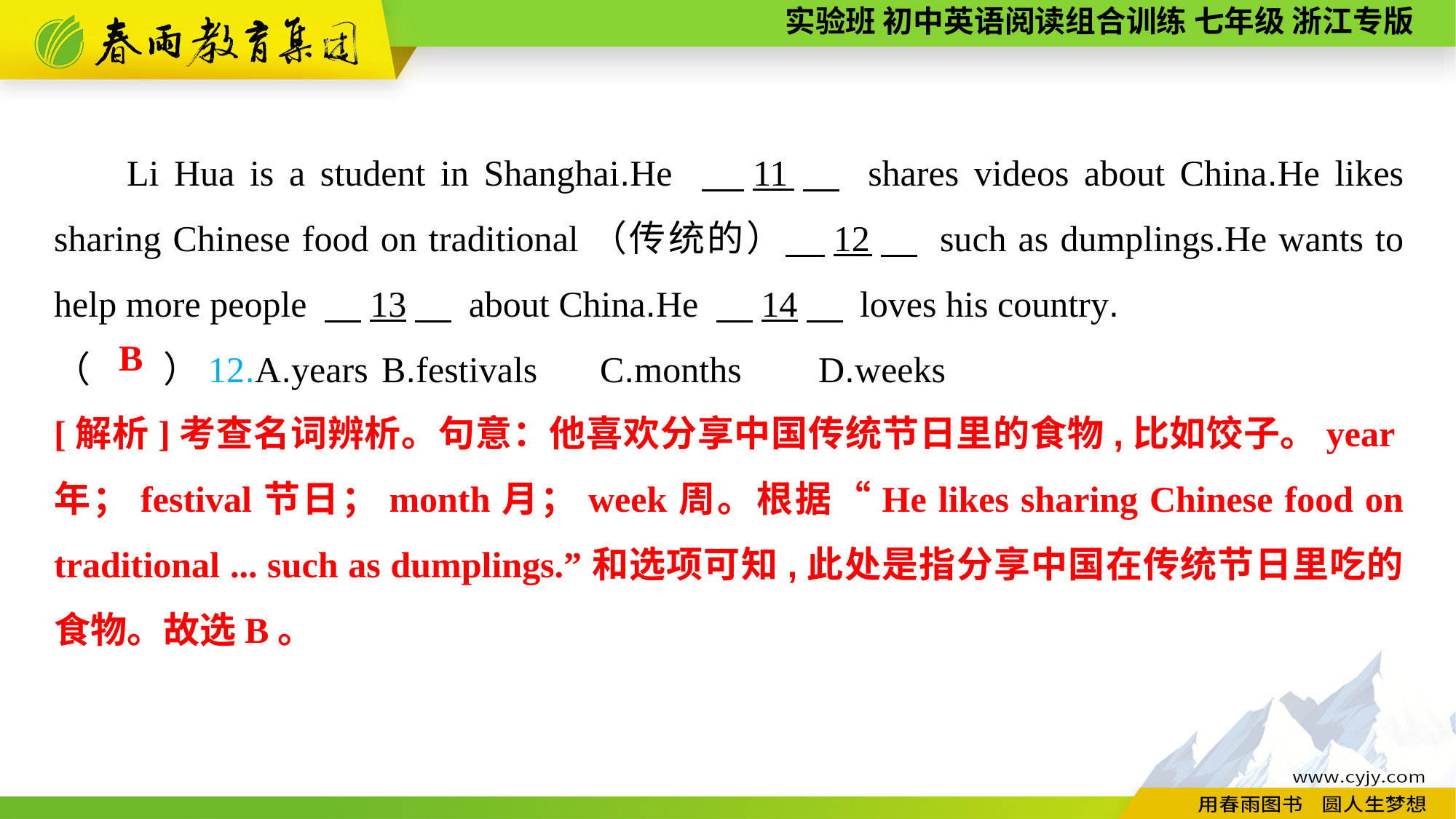

Li Hua is a student in Shanghai.He 　11　 shares videos about China.He likes sharing Chinese food on traditional（传统的）　12　 such as dumplings.He wants to help more people 　13　 about China.He 　14　 loves his country.
（　　）12.A.years	B.festivals	C.months	D.weeks
B
[解析]考查名词辨析。句意：他喜欢分享中国传统节日里的食物,比如饺子。year年；festival节日；month月；week周。根据“He likes sharing Chinese food on traditional ... such as dumplings.”和选项可知,此处是指分享中国在传统节日里吃的食物。故选B。